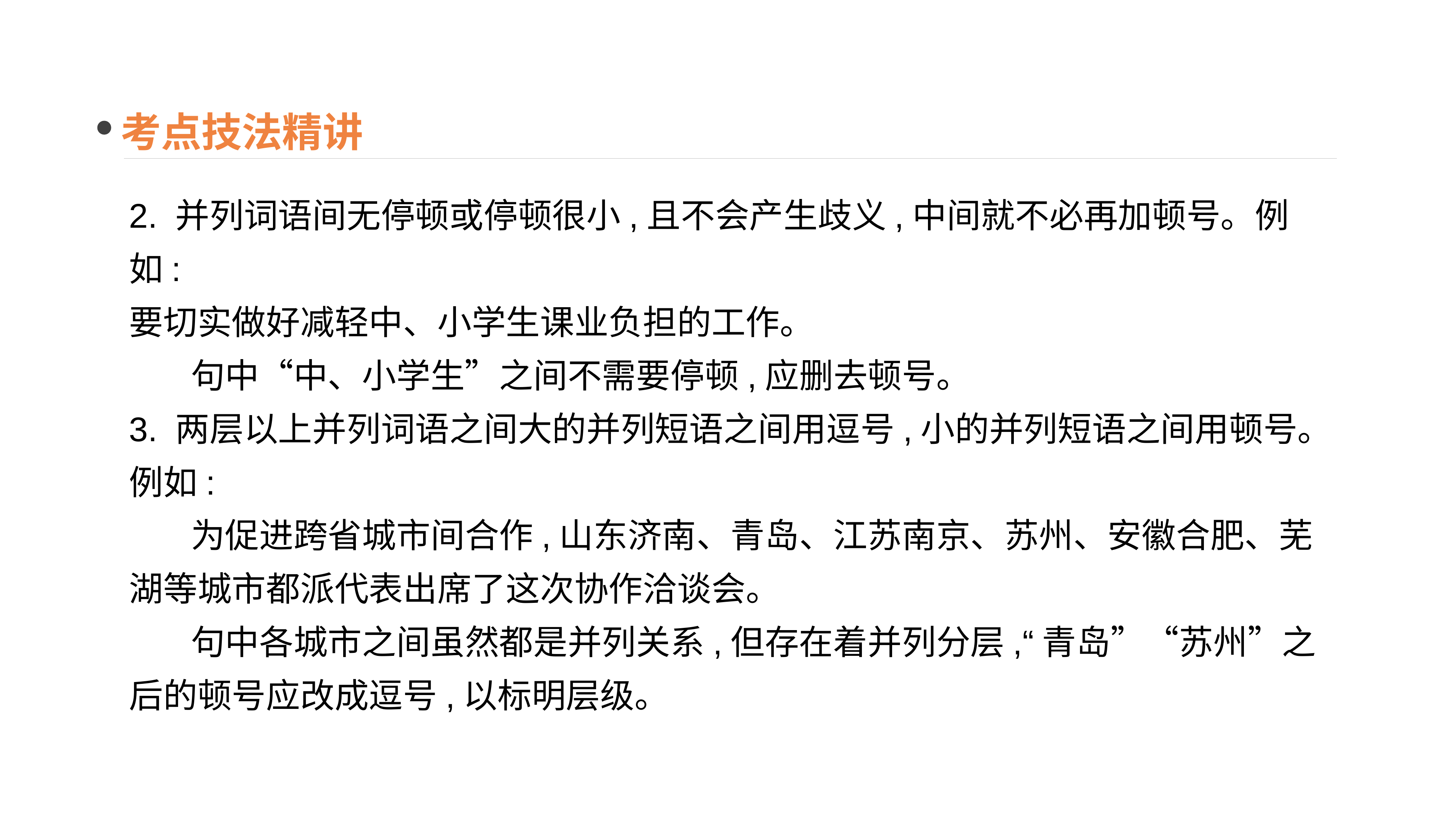

考点技法精讲

2. 并列词语间无停顿或停顿很小,且不会产生歧义,中间就不必再加顿号。例如:
要切实做好减轻中、小学生课业负担的工作。
       句中“中、小学生”之间不需要停顿,应删去顿号。
3. 两层以上并列词语之间大的并列短语之间用逗号,小的并列短语之间用顿号。例如:
       为促进跨省城市间合作,山东济南、青岛、江苏南京、苏州、安徽合肥、芜湖等城市都派代表出席了这次协作洽谈会。
       句中各城市之间虽然都是并列关系,但存在着并列分层,“青岛”“苏州”之后的顿号应改成逗号,以标明层级。